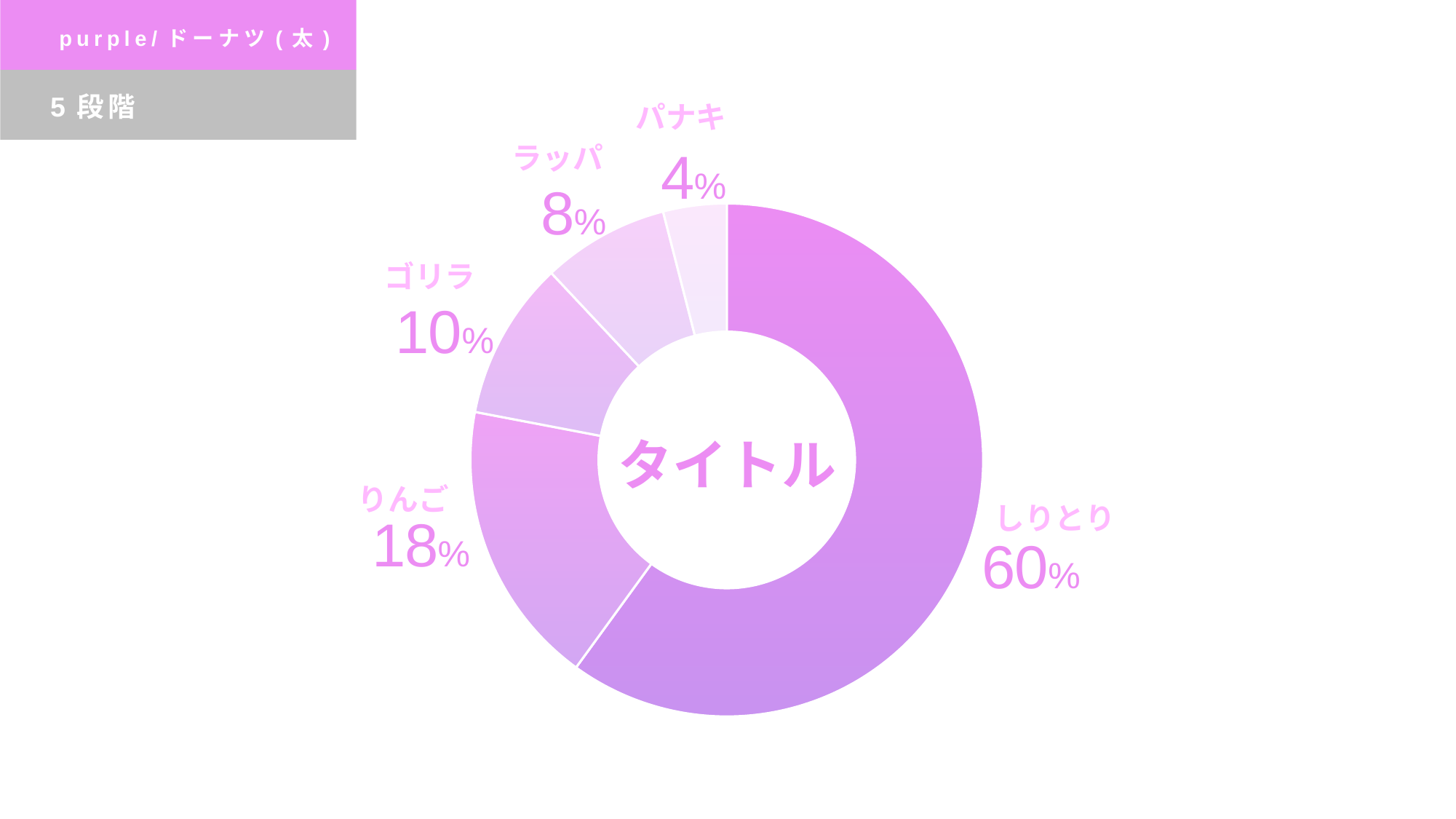

purple/ドーナツ(太)

5段階
パナキ

### Chart

| Category |  |
|---|---|
ラッパ

ゴリラ
タイトル
りんご
しりとり